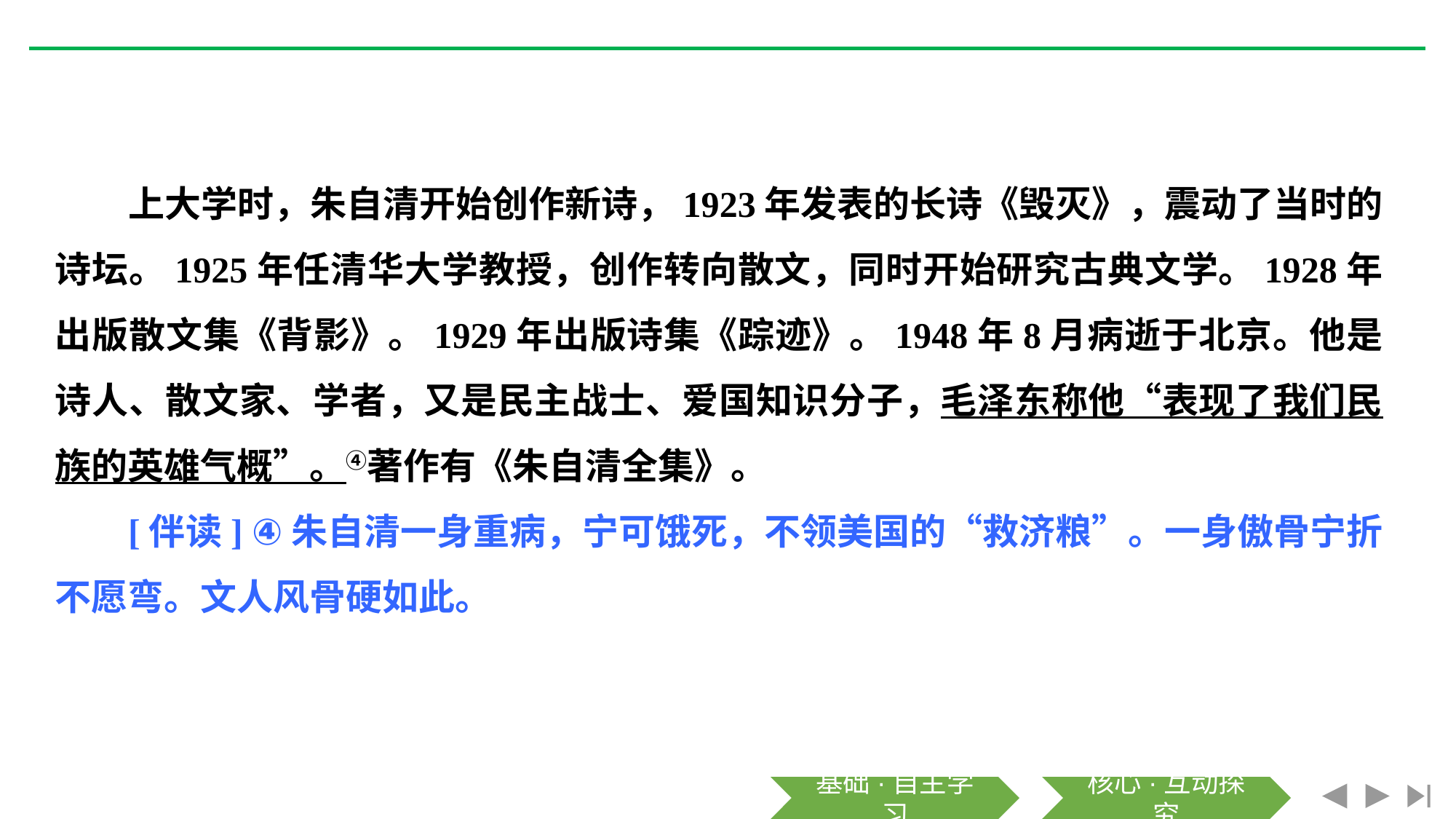

上大学时，朱自清开始创作新诗，1923年发表的长诗《毁灭》，震动了当时的诗坛。1925年任清华大学教授，创作转向散文，同时开始研究古典文学。1928年出版散文集《背影》。1929年出版诗集《踪迹》。1948年8月病逝于北京。他是诗人、散文家、学者，又是民主战士、爱国知识分子，毛泽东称他“表现了我们民族的英雄气概”。④著作有《朱自清全集》。
[伴读] ④朱自清一身重病，宁可饿死，不领美国的“救济粮”。一身傲骨宁折不愿弯。文人风骨硬如此。